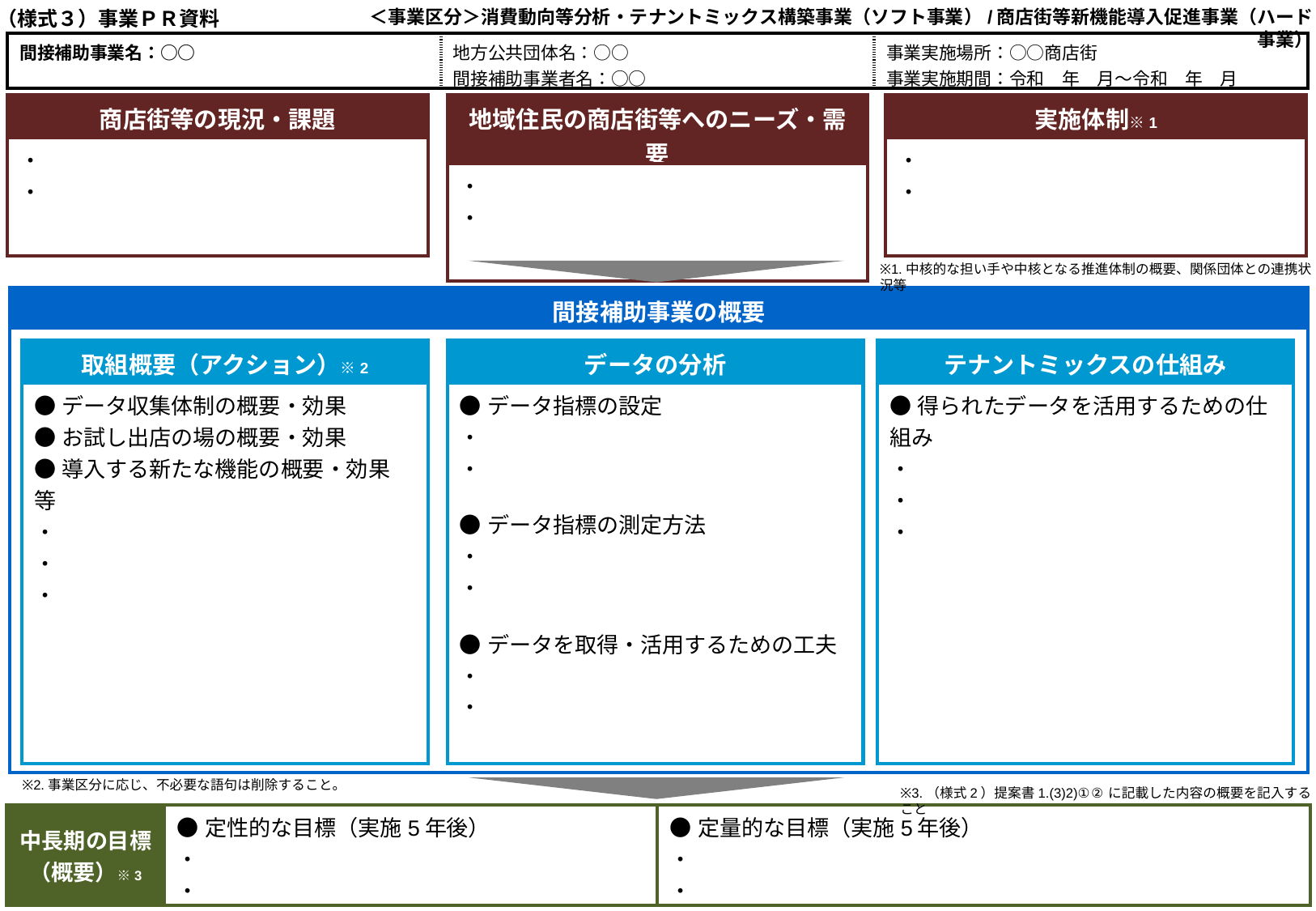

（様式３）事業ＰＲ資料
＜事業区分＞消費動向等分析・テナントミックス構築事業（ソフト事業）/商店街等新機能導入促進事業（ハード事業）
| 間接補助事業名：○○ | 地方公共団体名：○○ 間接補助事業者名：○○ | 事業実施場所：○○商店街 事業実施期間：令和　年　月～令和　年　月 |
| --- | --- | --- |
| 商店街等の現況・課題 |
| --- |
| ・ ・ |
| 地域住民の商店街等へのニーズ・需要 |
| --- |
| ・ ・ |
| 実施体制※1 |
| --- |
| ・ ・ |
※1.中核的な担い手や中核となる推進体制の概要、関係団体との連携状況等

| 間接補助事業の概要 |
| --- |
|  |
| 取組概要（アクション）※2 |
| --- |
| ●データ収集体制の概要・効果 ●お試し出店の場の概要・効果 ●導入する新たな機能の概要・効果 等 ・ ・ ・ |
| データの分析 |
| --- |
| ●データ指標の設定 ・ ・ ●データ指標の測定方法 ・ ・ ●データを取得・活用するための工夫 ・ ・ |
| テナントミックスの仕組み |
| --- |
| ●得られたデータを活用するための仕組み ・ ・ ・ |
※2.事業区分に応じ、不必要な語句は削除すること。

※3.（様式2）提案書1.(3)2)①②に記載した内容の概要を記入すること
| 中長期の目標 （概要）※3 | ●定性的な目標（実施5年後） ・ ・ | ●定量的な目標（実施5年後） ・ ・ |
| --- | --- | --- |